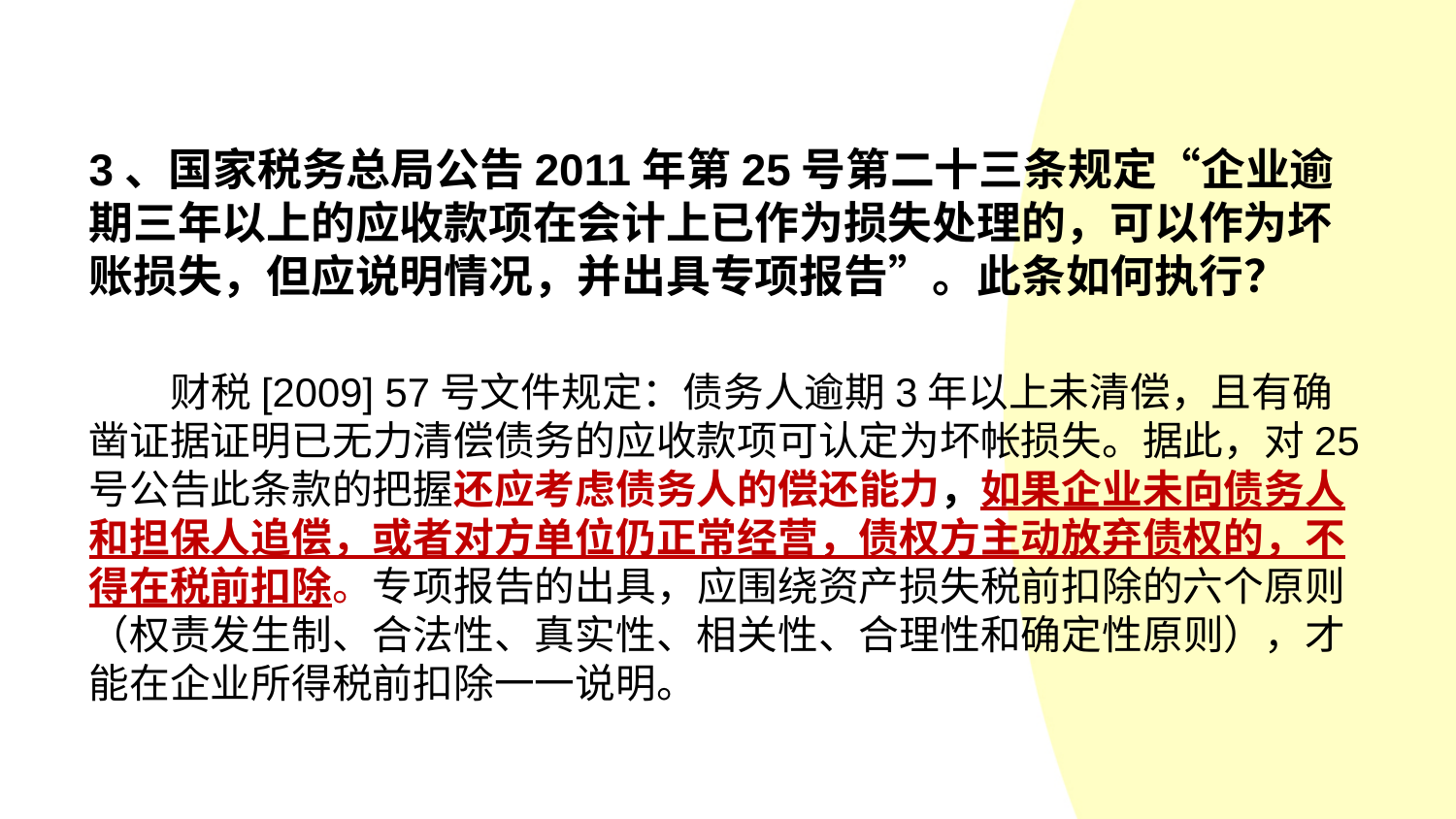

#
3、国家税务总局公告2011年第25号第二十三条规定“企业逾期三年以上的应收款项在会计上已作为损失处理的，可以作为坏账损失，但应说明情况，并出具专项报告”。此条如何执行？

        财税[2009] 57号文件规定：债务人逾期3年以上未清偿，且有确凿证据证明已无力清偿债务的应收款项可认定为坏帐损失。据此，对25号公告此条款的把握还应考虑债务人的偿还能力，如果企业未向债务人和担保人追偿，或者对方单位仍正常经营，债权方主动放弃债权的，不得在税前扣除。专项报告的出具，应围绕资产损失税前扣除的六个原则（权责发生制、合法性、真实性、相关性、合理性和确定性原则），才能在企业所得税前扣除一一说明。